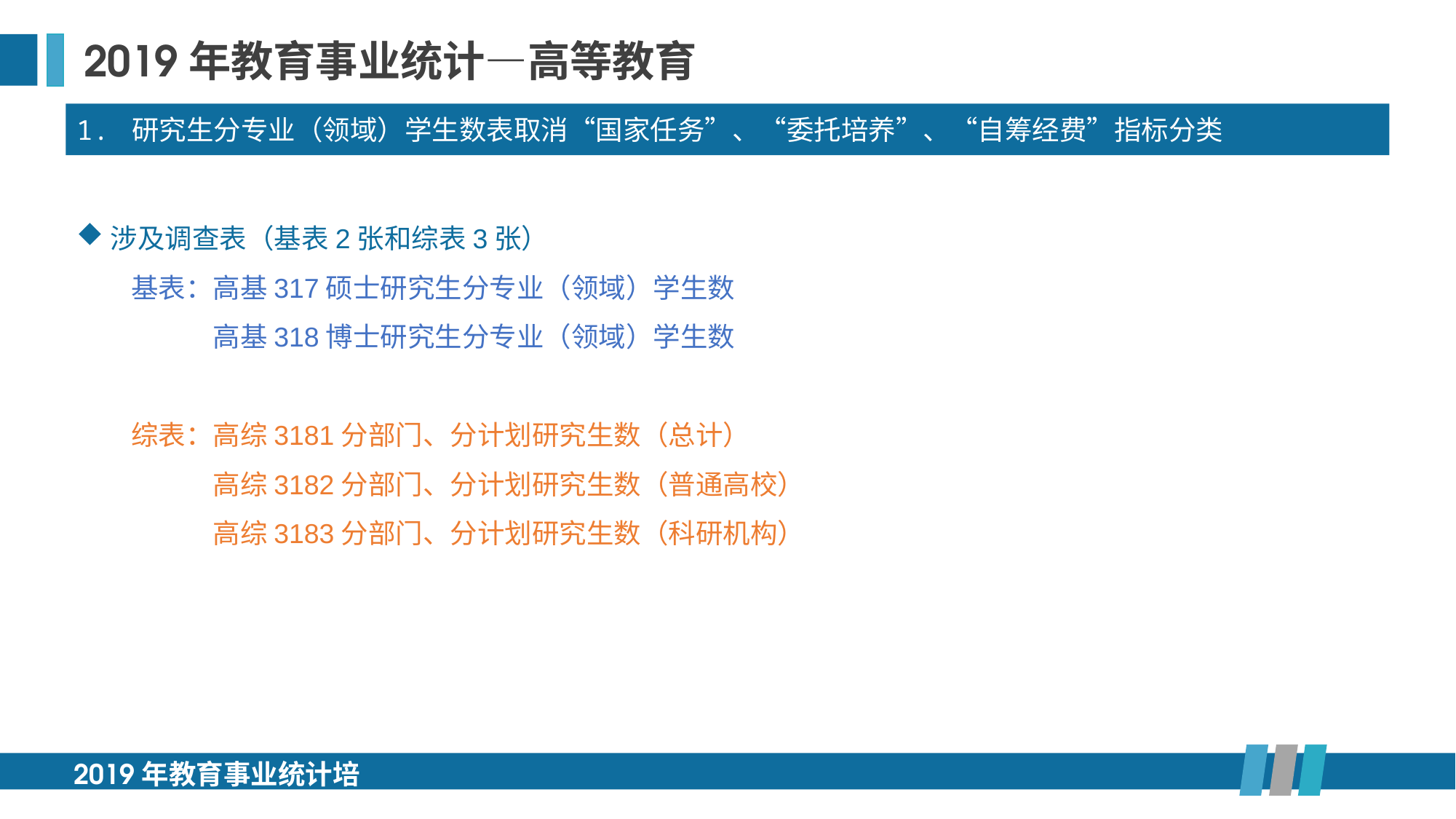

2019年教育事业统计—高等教育

1. 研究生分专业（领域）学生数表取消“国家任务”、“委托培养”、“自筹经费”指标分类
涉及调查表（基表2张和综表3张）
基表：高基317硕士研究生分专业（领域）学生数
基表：高基318博士研究生分专业（领域）学生数

综表：高综3181分部门、分计划研究生数（总计）
综表：高综3182分部门、分计划研究生数（普通高校）
综表：高综3183分部门、分计划研究生数（科研机构）

2019年教育事业统计培训